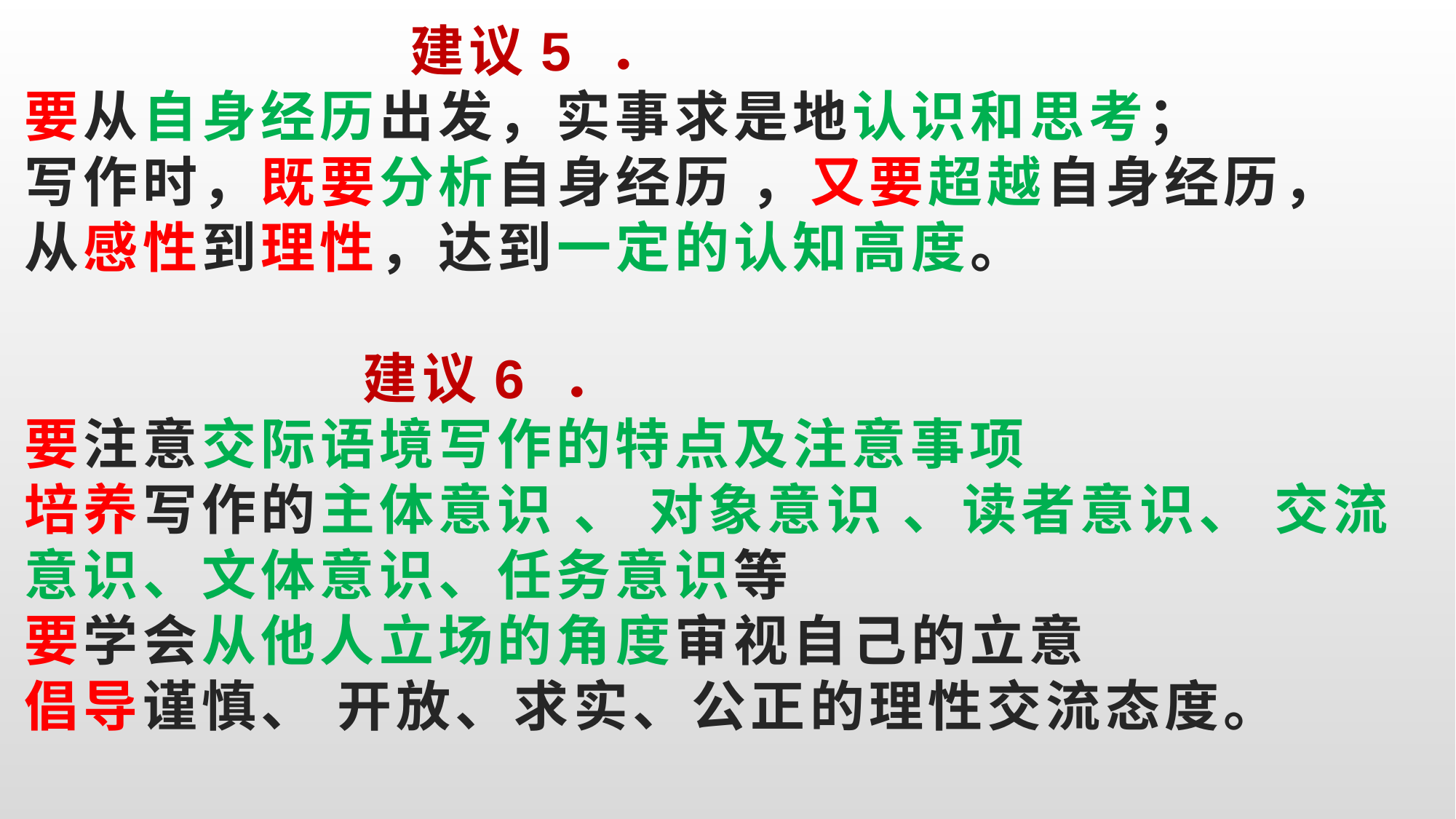

# 建议5 ． 要从自身经历出发，实事求是地认识和思考； 写作时，既要分析自身经历 ，又要超越自身经历， 从感性到理性，达到一定的认知高度。 建议6 ． 要注意交际语境写作的特点及注意事项 培养写作的主体意识 、 对象意识 、读者意识、 交流意识、文体意识、任务意识等 要学会从他人立场的角度审视自己的立意 倡导谨慎、 开放、求实、公正的理性交流态度。